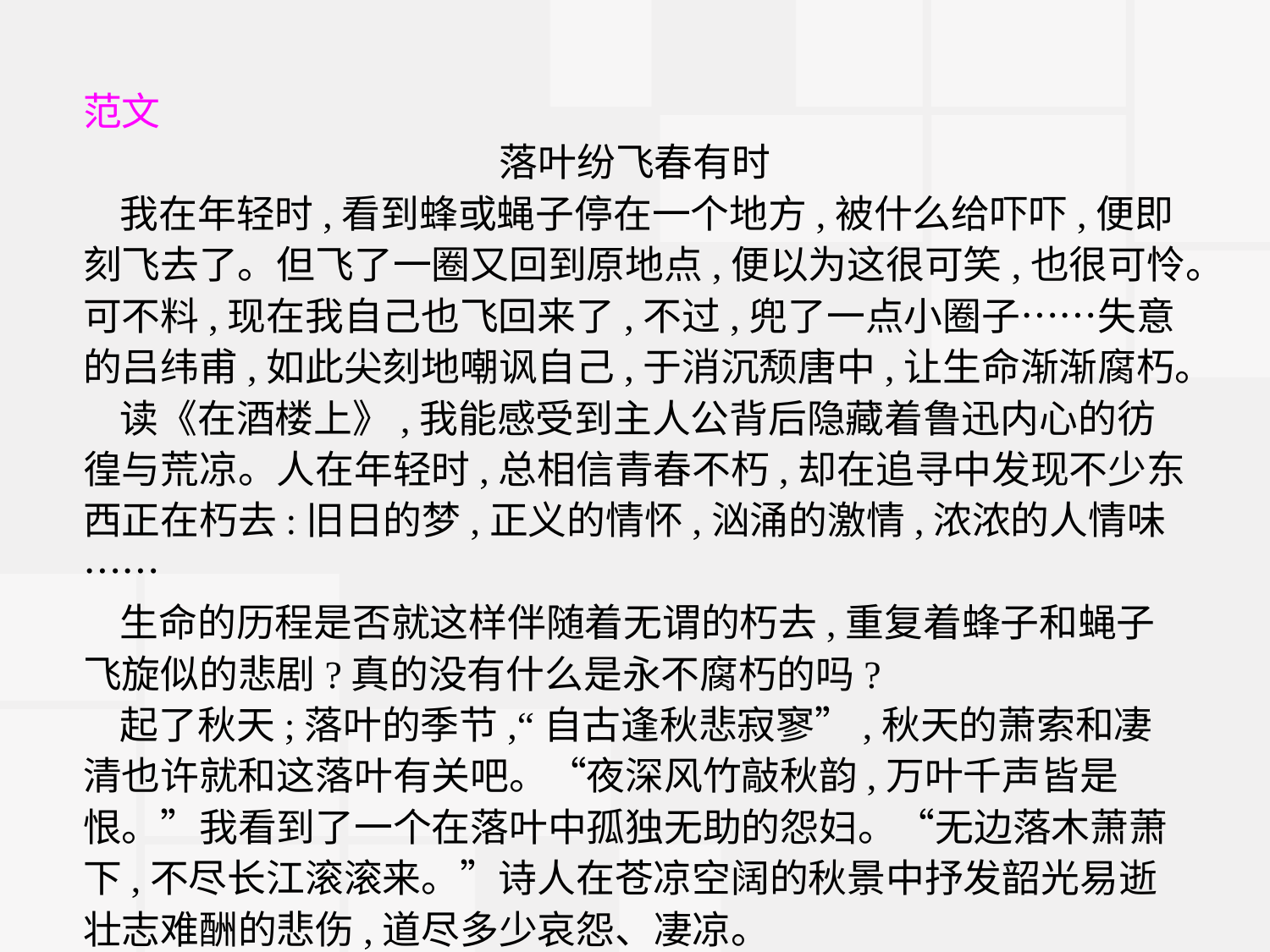

范文
落叶纷飞春有时
我在年轻时,看到蜂或蝇子停在一个地方,被什么给吓吓,便即刻飞去了。但飞了一圈又回到原地点,便以为这很可笑,也很可怜。可不料,现在我自己也飞回来了,不过,兜了一点小圈子……失意的吕纬甫,如此尖刻地嘲讽自己,于消沉颓唐中,让生命渐渐腐朽。
读《在酒楼上》,我能感受到主人公背后隐藏着鲁迅内心的彷徨与荒凉。人在年轻时,总相信青春不朽,却在追寻中发现不少东西正在朽去:旧日的梦,正义的情怀,汹涌的激情,浓浓的人情味……
生命的历程是否就这样伴随着无谓的朽去,重复着蜂子和蝇子飞旋似的悲剧?真的没有什么是永不腐朽的吗?
起了秋天;落叶的季节,“自古逢秋悲寂寥”,秋天的萧索和凄清也许就和这落叶有关吧。“夜深风竹敲秋韵,万叶千声皆是恨。”我看到了一个在落叶中孤独无助的怨妇。“无边落木萧萧下,不尽长江滚滚来。”诗人在苍凉空阔的秋景中抒发韶光易逝壮志难酬的悲伤,道尽多少哀怨、凄凉。